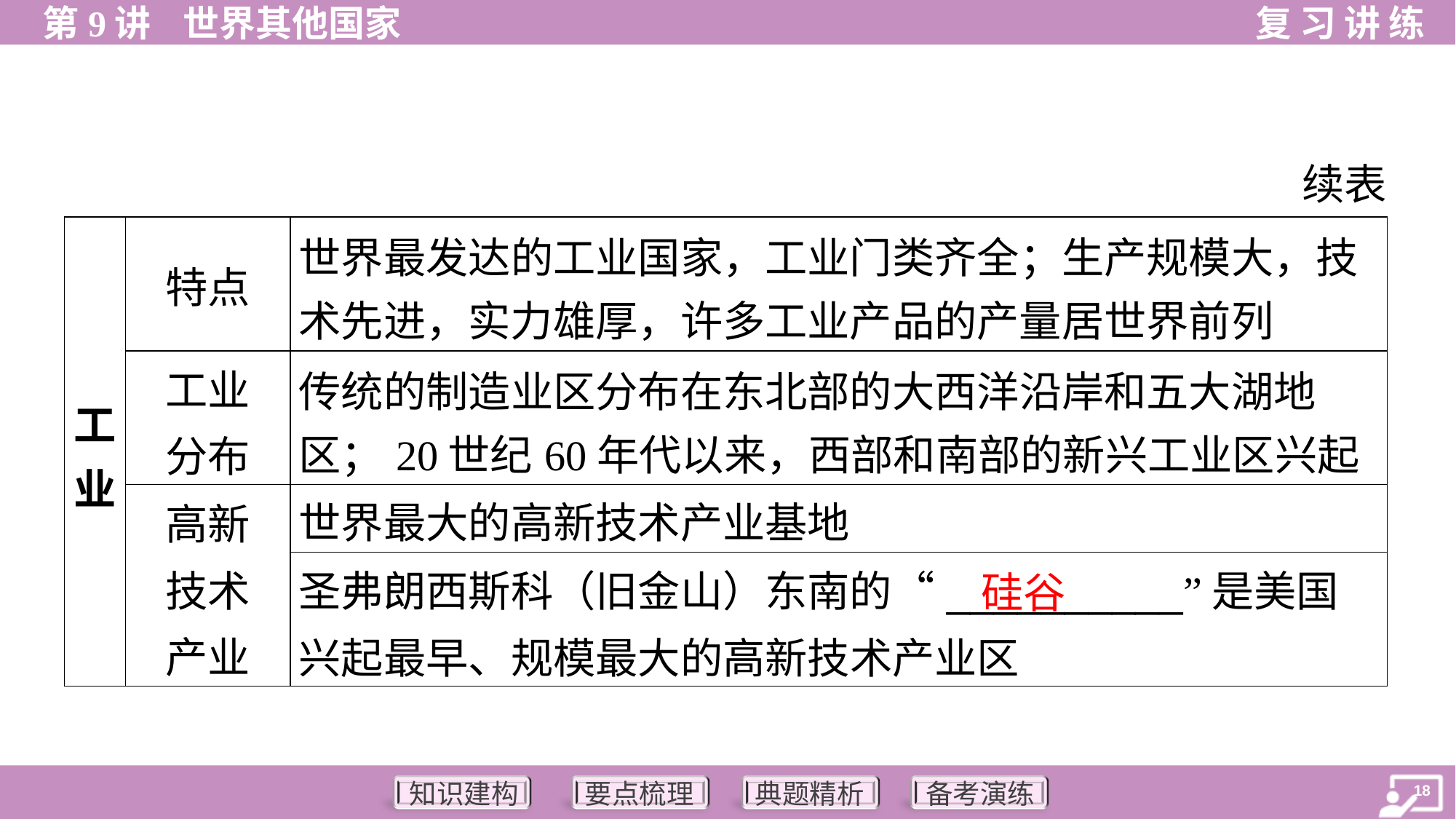

续表
| 工 业 | 特点 | 世界最发达的工业国家，工业门类齐全；生产规模大，技 术先进，实力雄厚，许多工业产品的产量居世界前列 |
| --- | --- | --- |
|  | 工业 分布 | 传统的制造业区分布在东北部的大西洋沿岸和五大湖地 区；20世纪60年代以来，西部和南部的新兴工业区兴起 |
|  | 高新 技术 产业 | 世界最大的高新技术产业基地 |
|  |  | 圣弗朗西斯科（旧金山）东南的“\_\_\_\_\_\_\_\_\_\_”是美国兴起最早、规模最大的高新技术产业区 |
硅谷